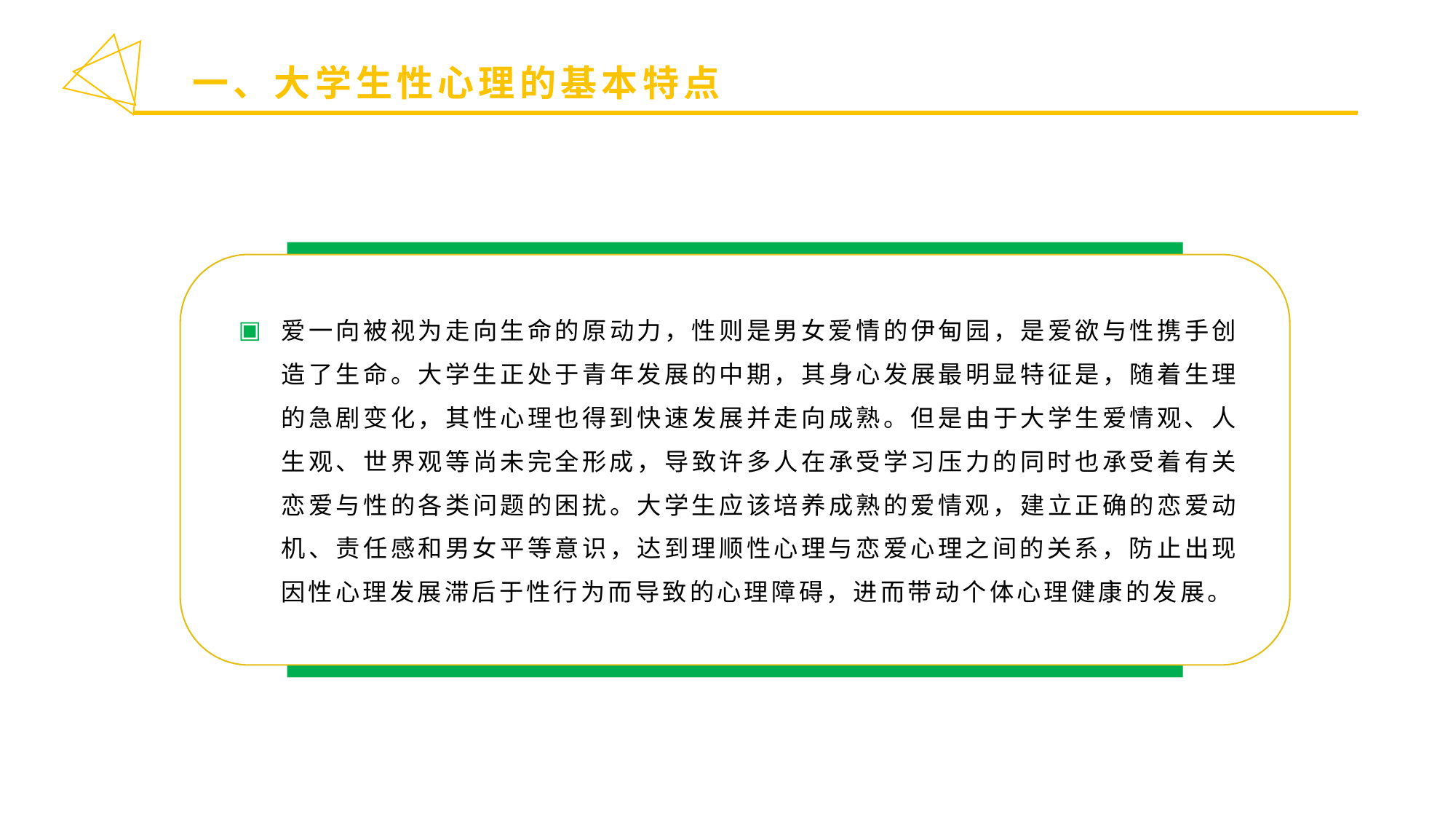

一、大学生性心理的基本特点

爱一向被视为走向生命的原动力，性则是男女爱情的伊甸园，是爱欲与性携手创造了生命。大学生正处于青年发展的中期，其身心发展最明显特征是，随着生理的急剧变化，其性心理也得到快速发展并走向成熟。但是由于大学生爱情观、人生观、世界观等尚未完全形成，导致许多人在承受学习压力的同时也承受着有关恋爱与性的各类问题的困扰。大学生应该培养成熟的爱情观，建立正确的恋爱动机、责任感和男女平等意识，达到理顺性心理与恋爱心理之间的关系，防止出现因性心理发展滞后于性行为而导致的心理障碍，进而带动个体心理健康的发展。